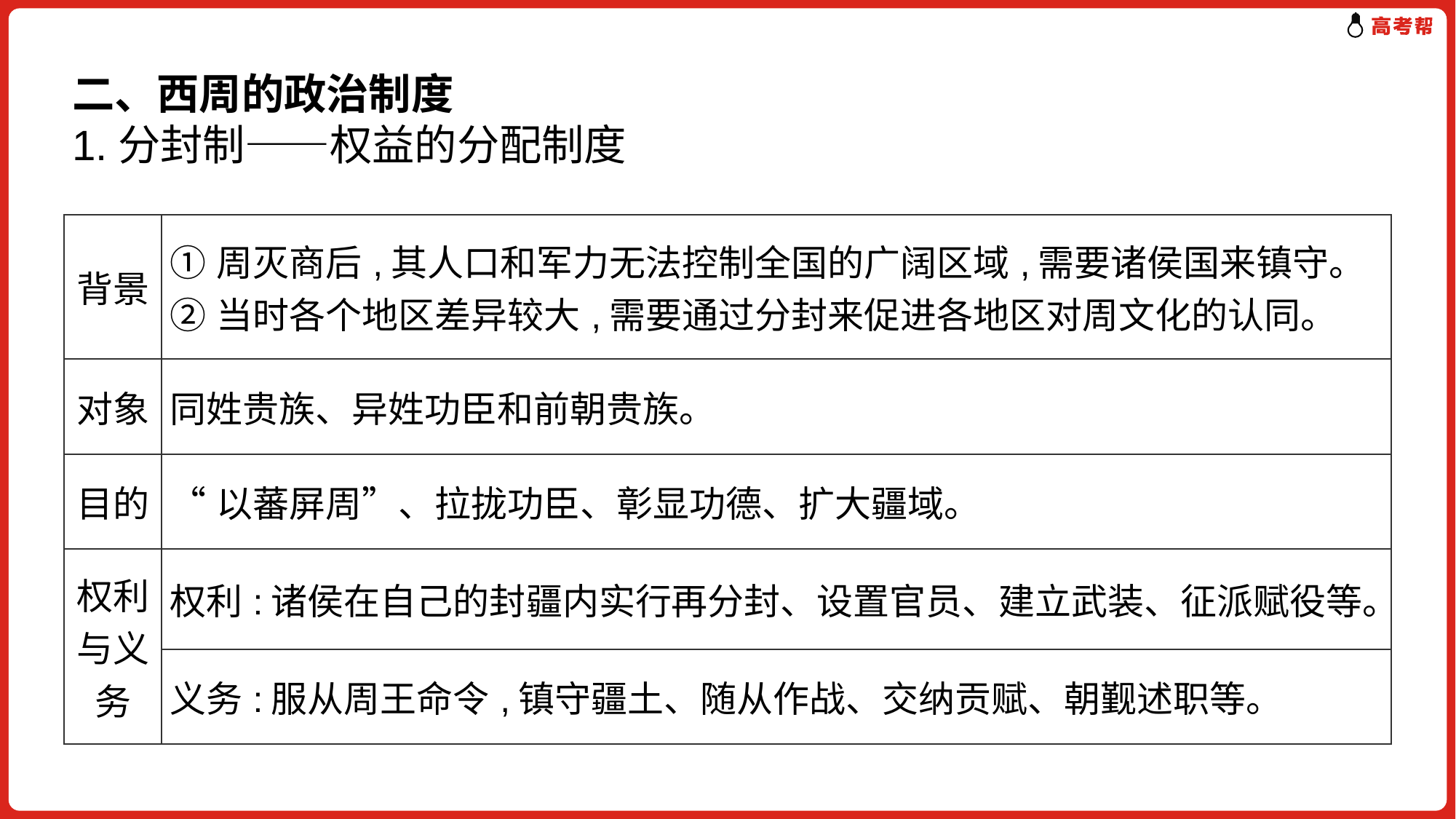

二、西周的政治制度
1.分封制——权益的分配制度

| 背景 | ①周灭商后,其人口和军力无法控制全国的广阔区域,需要诸侯国来镇守。 ②当时各个地区差异较大,需要通过分封来促进各地区对周文化的认同。 |
| --- | --- |
| 对象 | 同姓贵族、异姓功臣和前朝贵族。 |
| 目的 | “以蕃屏周”、拉拢功臣、彰显功德、扩大疆域。 |
| 权利与义务 | 权利:诸侯在自己的封疆内实行再分封、设置官员、建立武装、征派赋役等。 |
|  | 义务:服从周王命令,镇守疆土、随从作战、交纳贡赋、朝觐述职等。 |